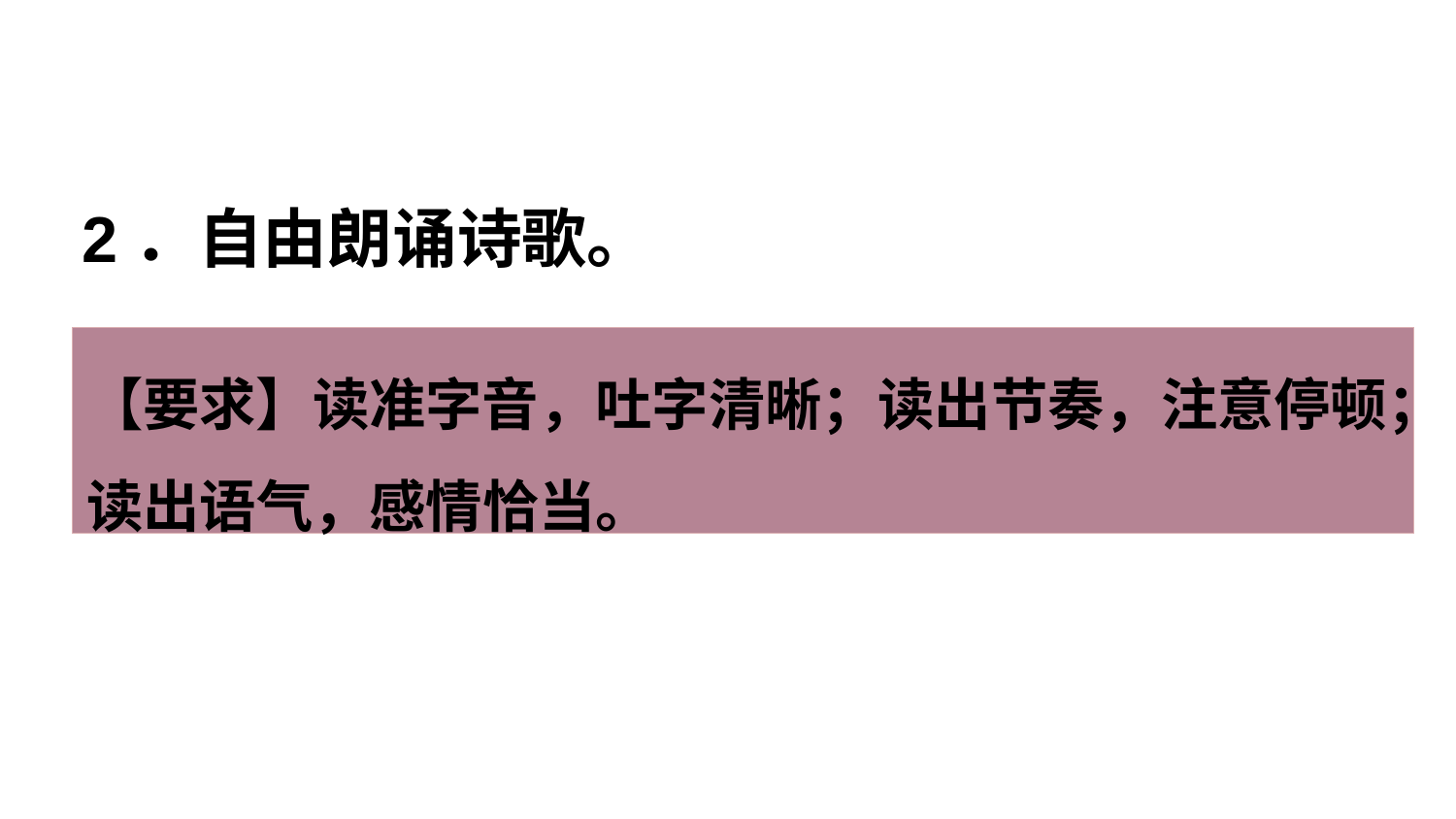

2．自由朗诵诗歌。
【要求】读准字音，吐字清晰；读出节奏，注意停顿；读出语气，感情恰当。